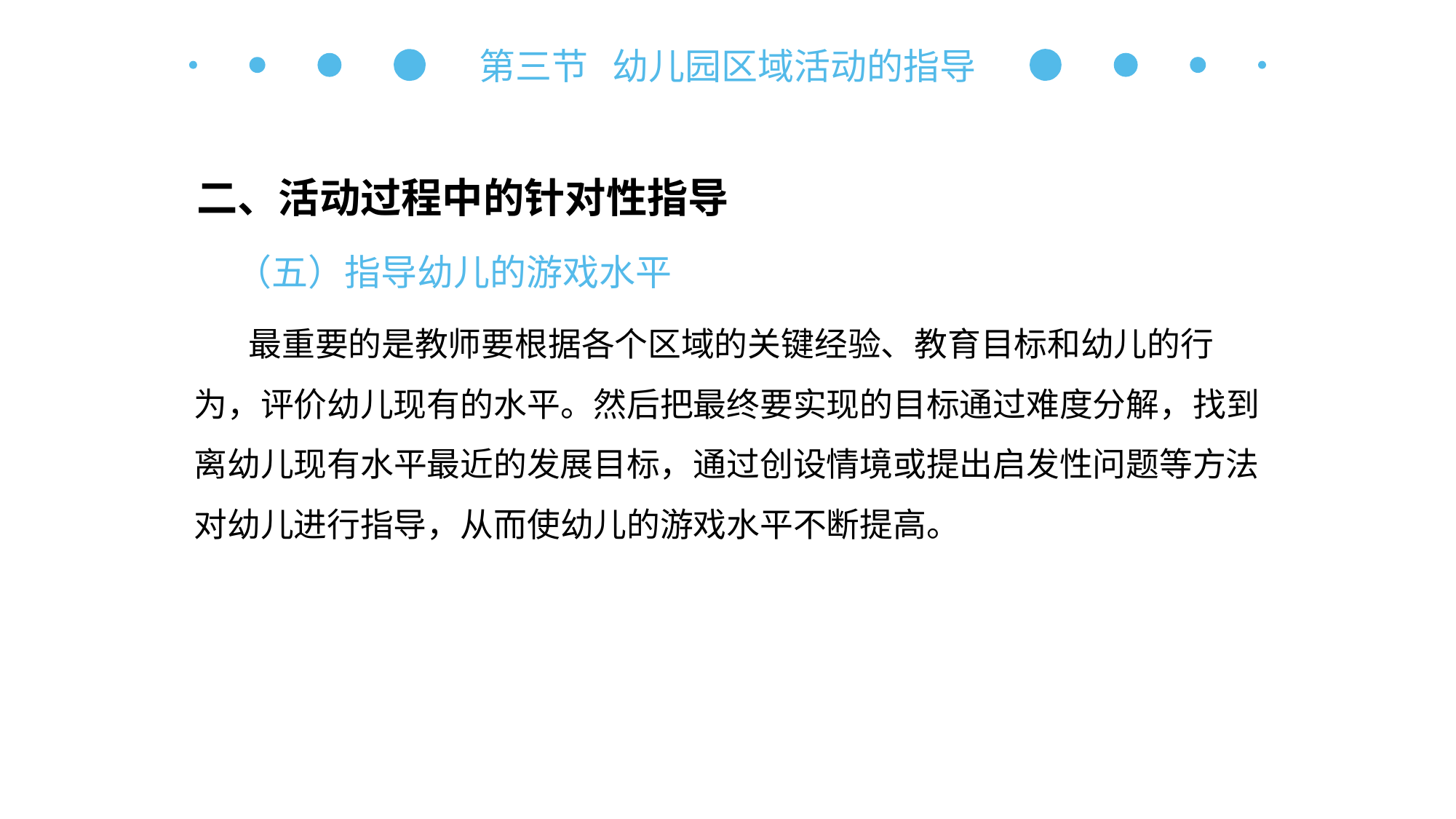

第三节   幼儿园区域活动的指导

二、活动过程中的针对性指导
（五）指导幼儿的游戏水平
最重要的是教师要根据各个区域的关键经验、教育目标和幼儿的行为，评价幼儿现有的水平。然后把最终要实现的目标通过难度分解，找到离幼儿现有水平最近的发展目标，通过创设情境或提出启发性问题等方法对幼儿进行指导，从而使幼儿的游戏水平不断提高。